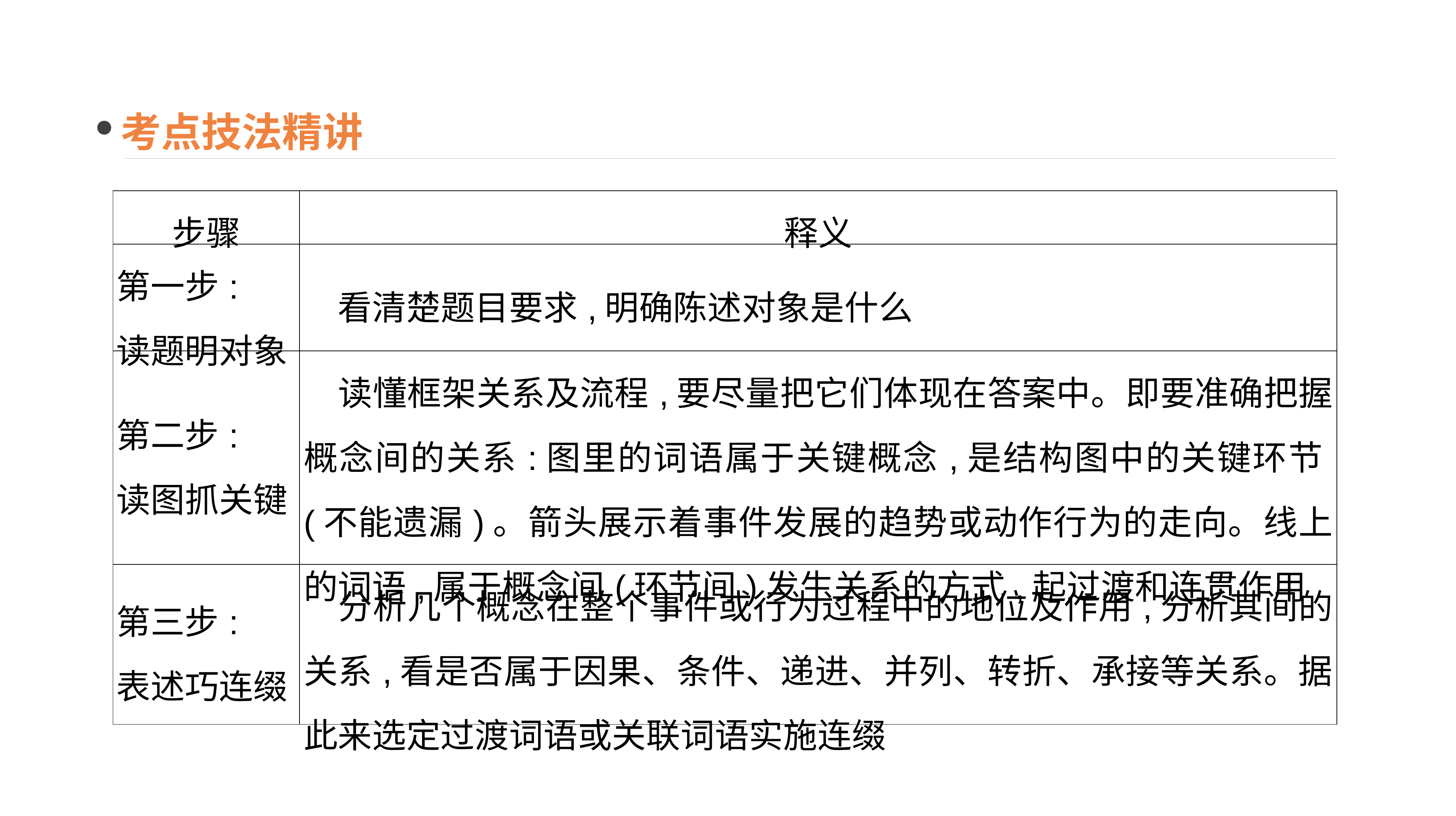

考点技法精讲

| 步骤 | 释义 |
| --- | --- |
| 第一步: 读题明对象 | 看清楚题目要求,明确陈述对象是什么 |
| 第二步: 读图抓关键 | 读懂框架关系及流程,要尽量把它们体现在答案中。即要准确把握概念间的关系:图里的词语属于关键概念,是结构图中的关键环节(不能遗漏)。箭头展示着事件发展的趋势或动作行为的走向。线上的词语,属于概念间(环节间)发生关系的方式,起过渡和连贯作用 |
| 第三步: 表述巧连缀 | 分析几个概念在整个事件或行为过程中的地位及作用,分析其间的关系,看是否属于因果、条件、递进、并列、转折、承接等关系。据此来选定过渡词语或关联词语实施连缀 |